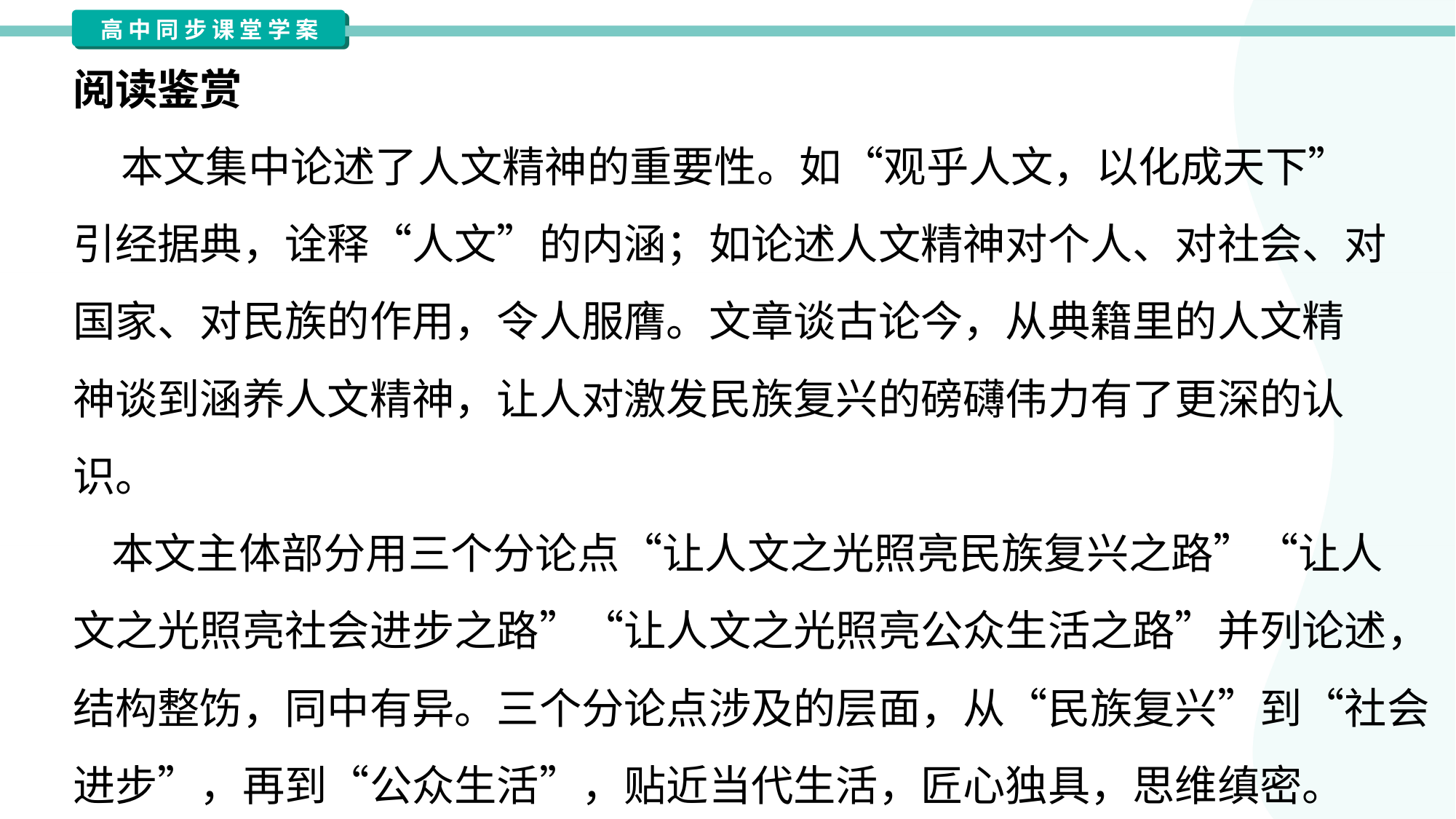

阅读鉴赏
    本文集中论述了人文精神的重要性。如“观乎人文，以化成天下”
引经据典，诠释“人文”的内涵；如论述人文精神对个人、对社会、对
国家、对民族的作用，令人服膺。文章谈古论今，从典籍里的人文精
神谈到涵养人文精神，让人对激发民族复兴的磅礴伟力有了更深的认
识。
   本文主体部分用三个分论点“让人文之光照亮民族复兴之路”“让人
文之光照亮社会进步之路”“让人文之光照亮公众生活之路”并列论述，
结构整饬，同中有异。三个分论点涉及的层面，从“民族复兴”到“社会
进步”，再到“公众生活”，贴近当代生活，匠心独具，思维缜密。